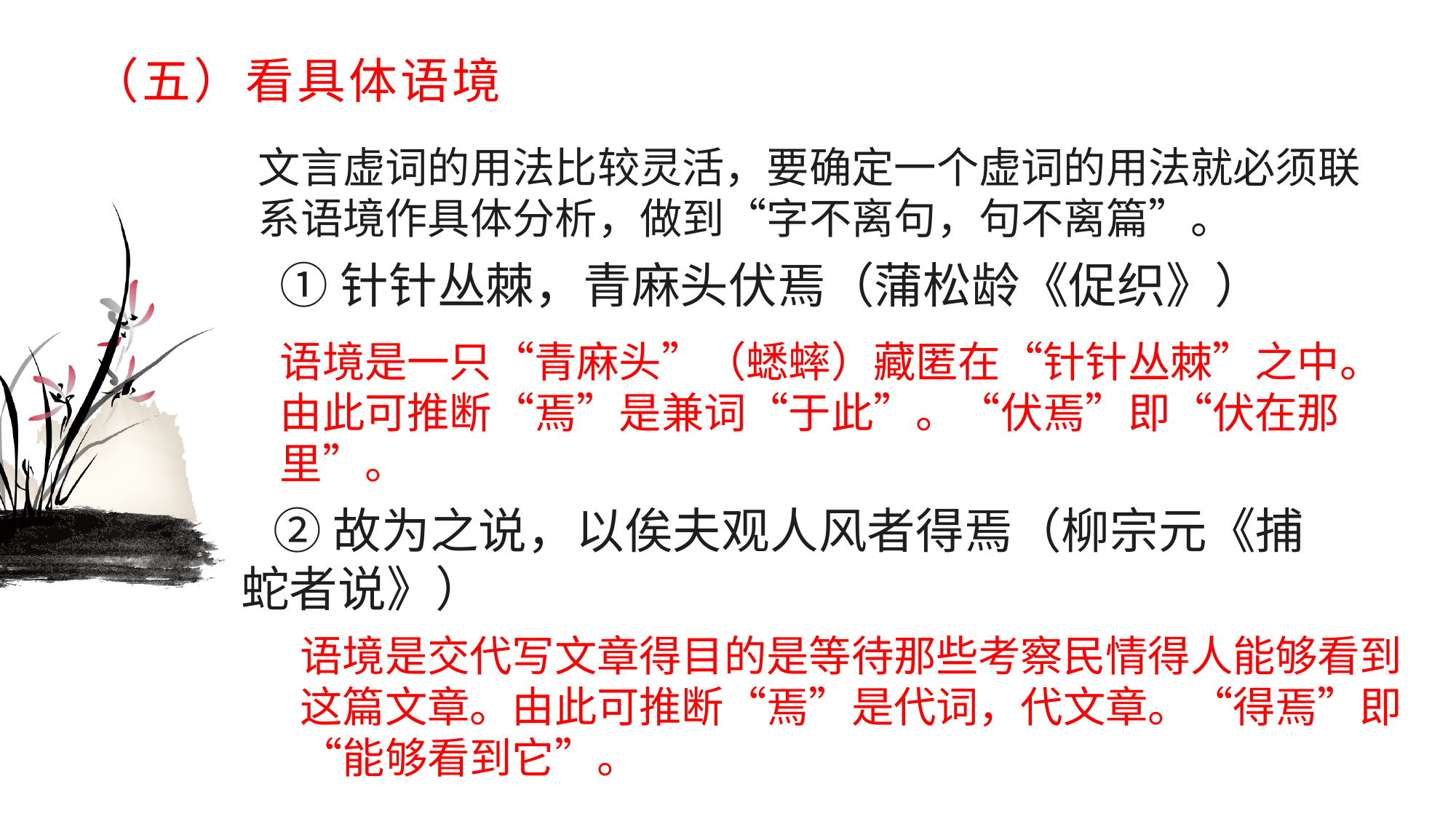

# （五）看具体语境
文言虚词的用法比较灵活，要确定一个虚词的用法就必须联系语境作具体分析，做到“字不离句，句不离篇”。
①针针丛棘，青麻头伏焉（蒲松龄《促织》）
语境是一只“青麻头”（蟋蟀）藏匿在“针针丛棘”之中。由此可推断“焉”是兼词“于此”。“伏焉”即“伏在那里”。
②故为之说，以俟夫观人风者得焉（柳宗元《捕蛇者说》）
语境是交代写文章得目的是等待那些考察民情得人能够看到这篇文章。由此可推断“焉”是代词，代文章。“得焉”即“能够看到它”。